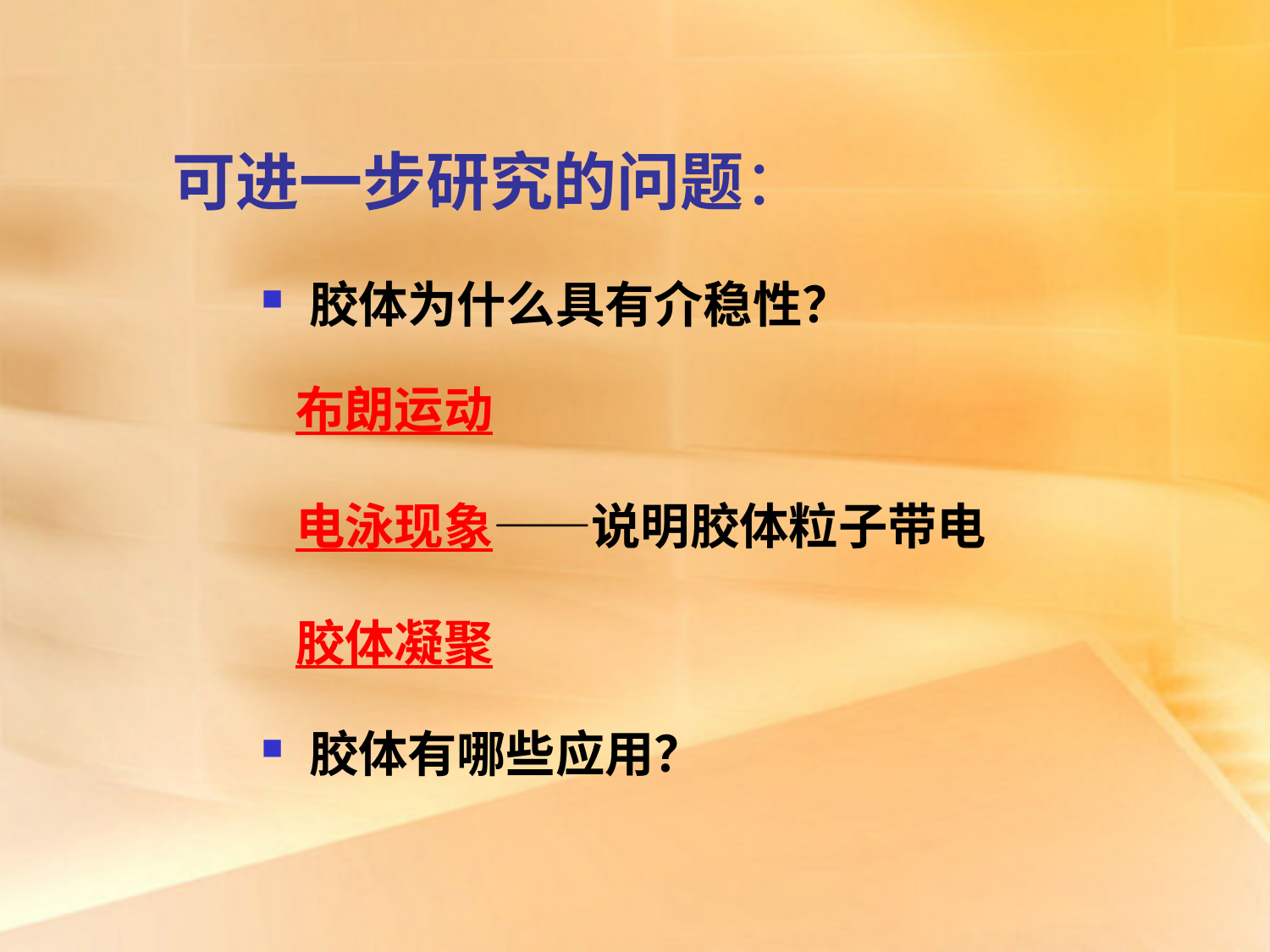

可进一步研究的问题：
胶体为什么具有介稳性？
  布朗运动
  电泳现象——说明胶体粒子带电
  胶体凝聚
胶体有哪些应用？